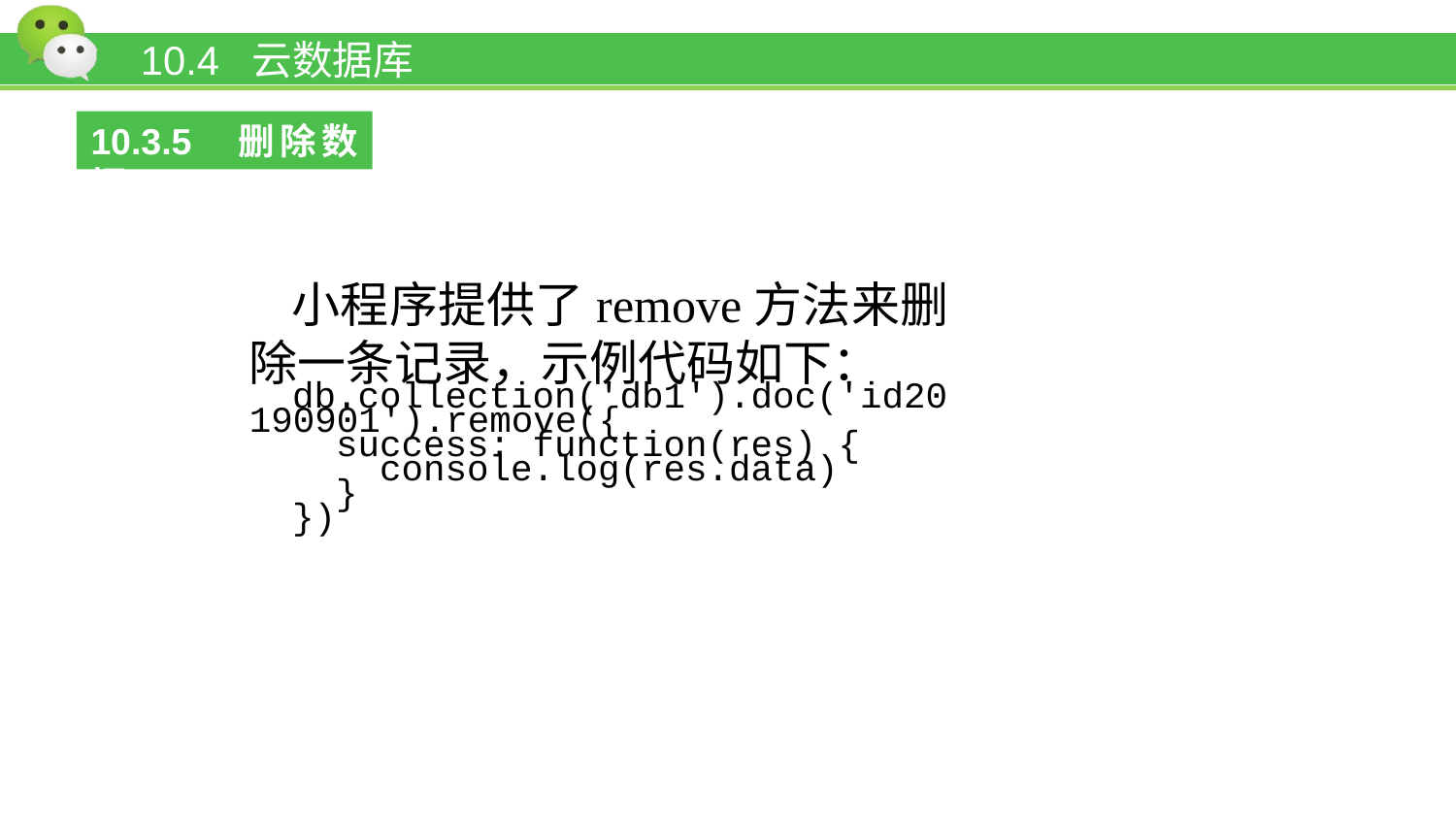

# 10.4  云数据库
10.3.5  删除数据
小程序提供了remove方法来删除一条记录，示例代码如下：
db.collection('db1').doc('id20190901').remove({
  success: function(res) {
    console.log(res.data)
  }
})